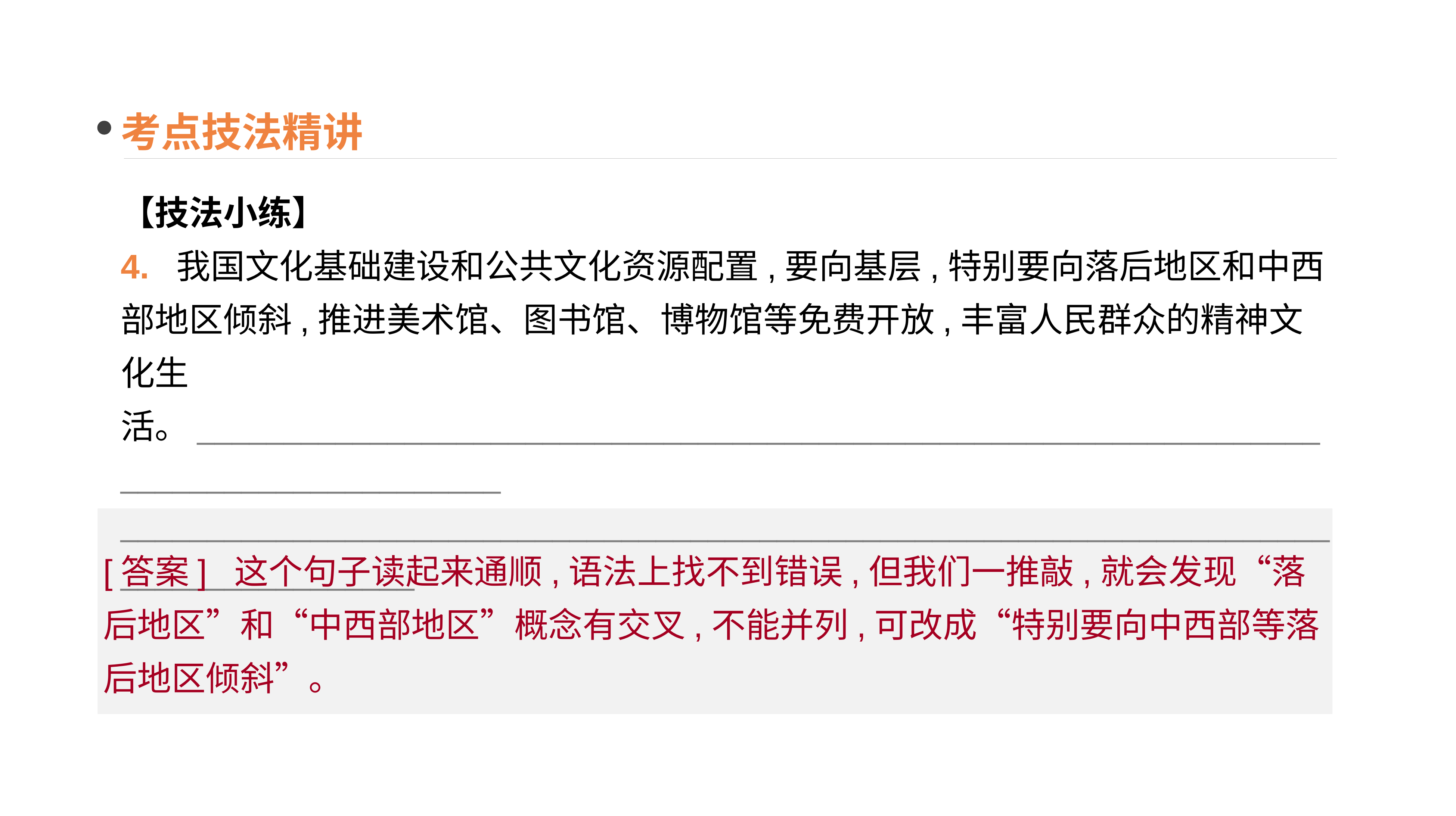

考点技法精讲

【技法小练】
4.  我国文化基础建设和公共文化资源配置,要向基层,特别要向落后地区和中西部地区倾斜,推进美术馆、图书馆、博物馆等免费开放,丰富人民群众的精神文化生活。_______________________________________________________________________________________
_______________________________________________________________________________________

[答案]  这个句子读起来通顺,语法上找不到错误,但我们一推敲,就会发现“落后地区”和“中西部地区”概念有交叉,不能并列,可改成“特别要向中西部等落后地区倾斜”。